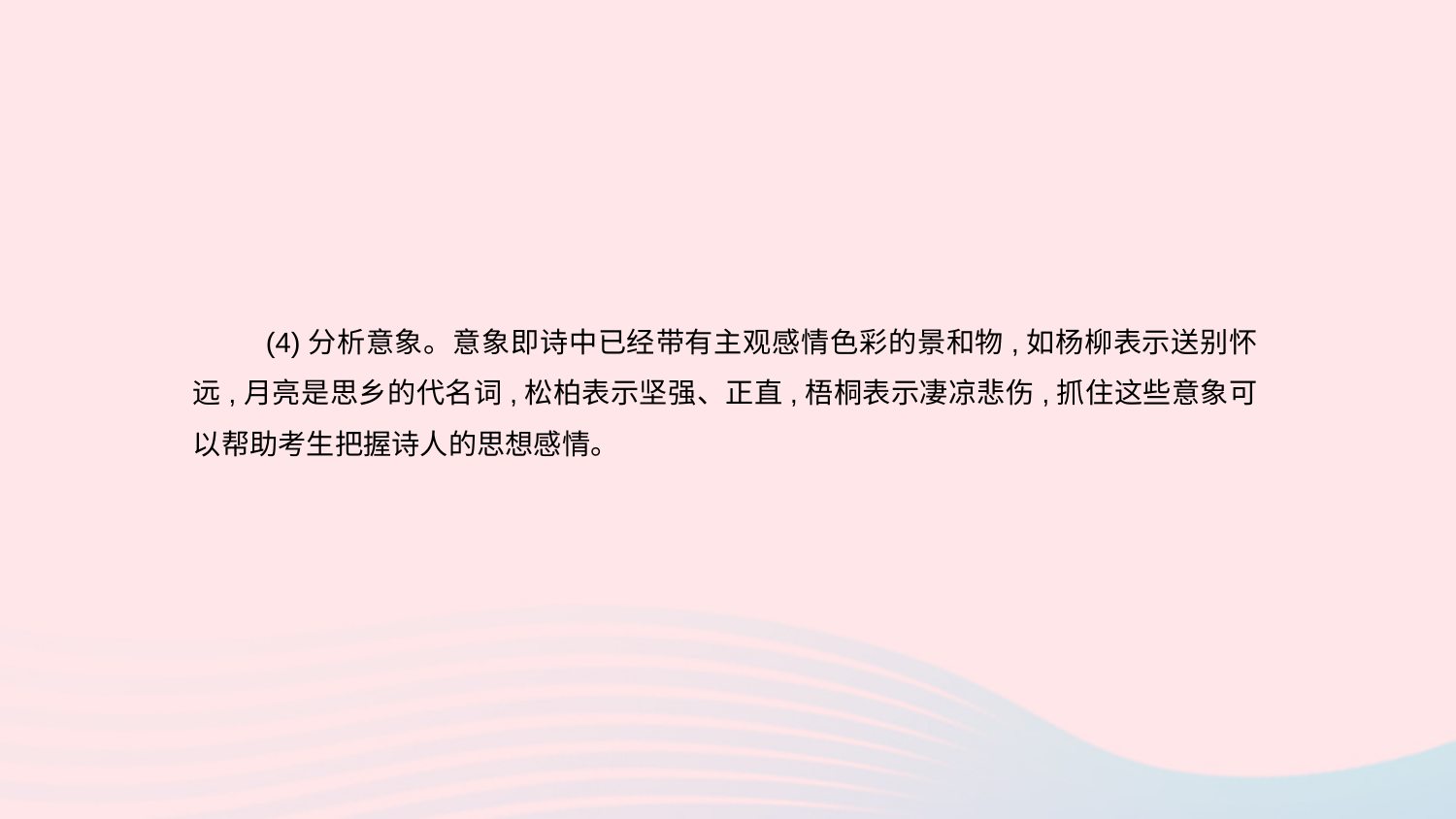

(4)分析意象。意象即诗中已经带有主观感情色彩的景和物,如杨柳表示送别怀远,月亮是思乡的代名词,松柏表示坚强、正直,梧桐表示凄凉悲伤,抓住这些意象可以帮助考生把握诗人的思想感情。